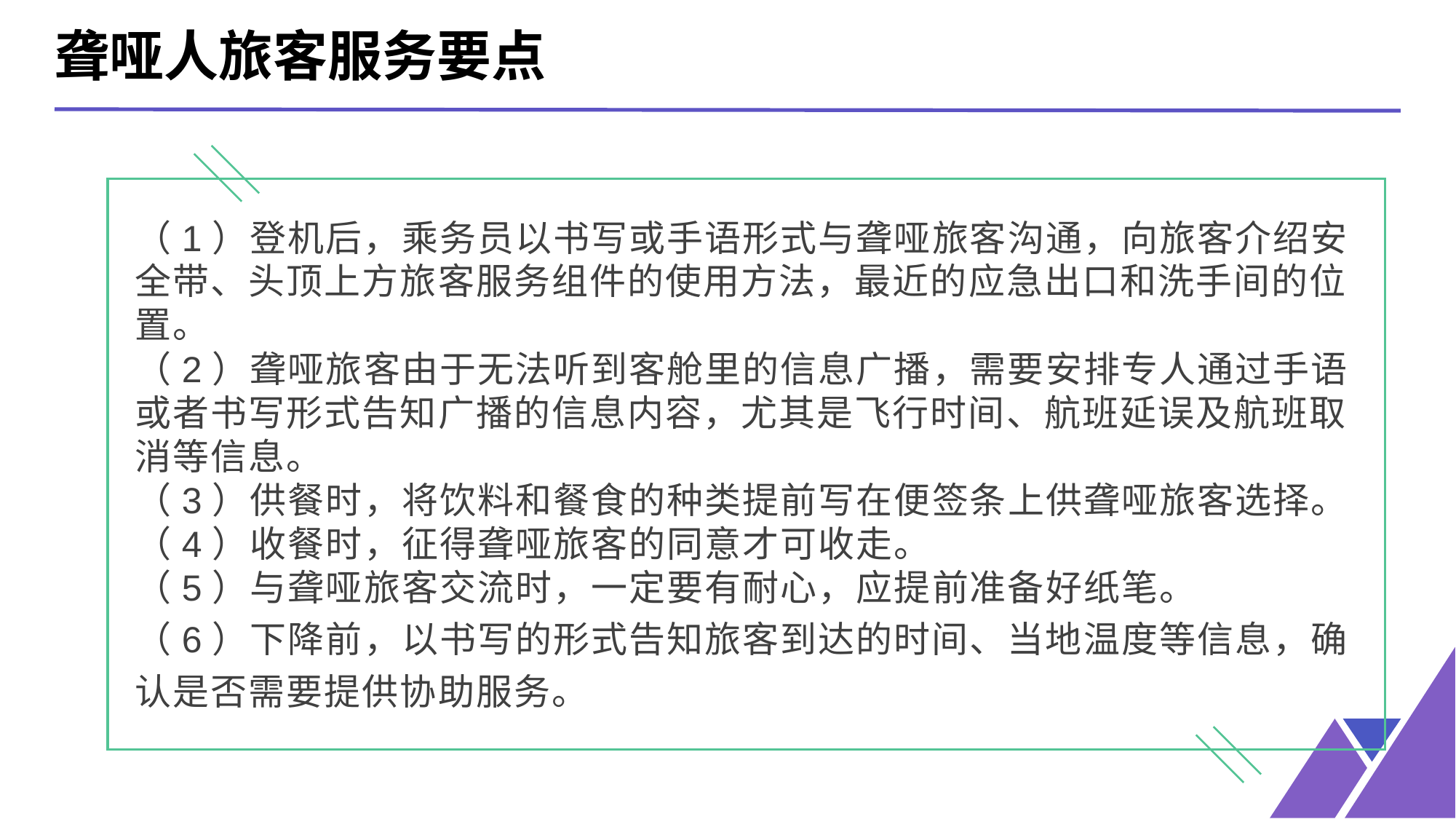

聋哑人旅客服务要点

（1）登机后，乘务员以书写或手语形式与聋哑旅客沟通，向旅客介绍安全带、头顶上方旅客服务组件的使用方法，最近的应急出口和洗手间的位置。
（2）聋哑旅客由于无法听到客舱里的信息广播，需要安排专人通过手语或者书写形式告知广播的信息内容，尤其是飞行时间、航班延误及航班取消等信息。
（3）供餐时，将饮料和餐食的种类提前写在便签条上供聋哑旅客选择。
（4）收餐时，征得聋哑旅客的同意才可收走。
（5）与聋哑旅客交流时，一定要有耐心，应提前准备好纸笔。
（6）下降前，以书写的形式告知旅客到达的时间、当地温度等信息，确认是否需要提供协助服务。